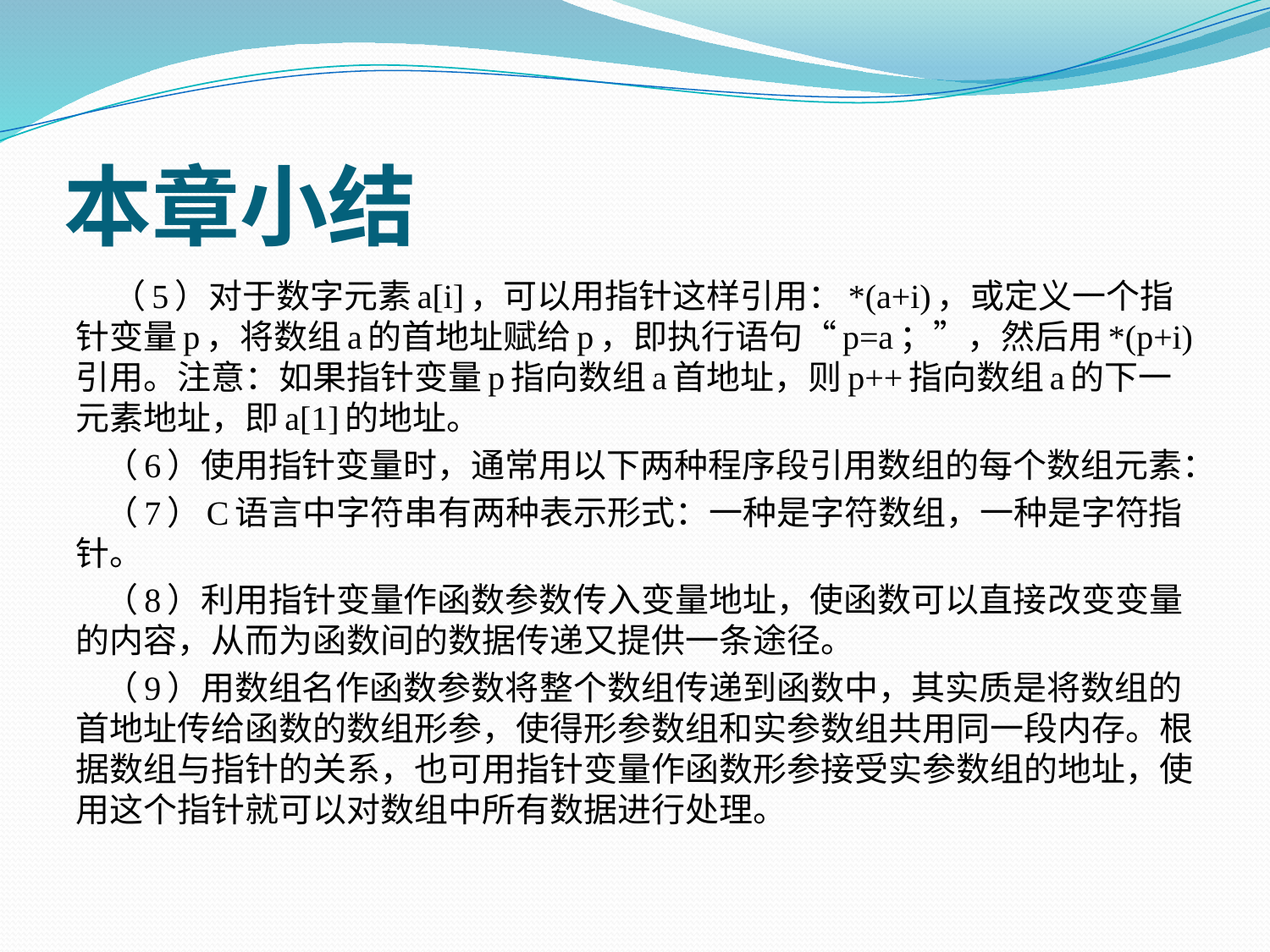

# 本章小结
    （5）对于数字元素a[i]，可以用指针这样引用：*(a+i)，或定义一个指针变量p，将数组a的首地址赋给p，即执行语句“p=a；”，然后用*(p+i)引用。注意：如果指针变量p指向数组a首地址，则p++指向数组a的下一元素地址，即a[1]的地址。
   （6）使用指针变量时，通常用以下两种程序段引用数组的每个数组元素：
   （7）C语言中字符串有两种表示形式：一种是字符数组，一种是字符指针。
   （8）利用指针变量作函数参数传入变量地址，使函数可以直接改变变量的内容，从而为函数间的数据传递又提供一条途径。
   （9）用数组名作函数参数将整个数组传递到函数中，其实质是将数组的首地址传给函数的数组形参，使得形参数组和实参数组共用同一段内存。根据数组与指针的关系，也可用指针变量作函数形参接受实参数组的地址，使用这个指针就可以对数组中所有数据进行处理。